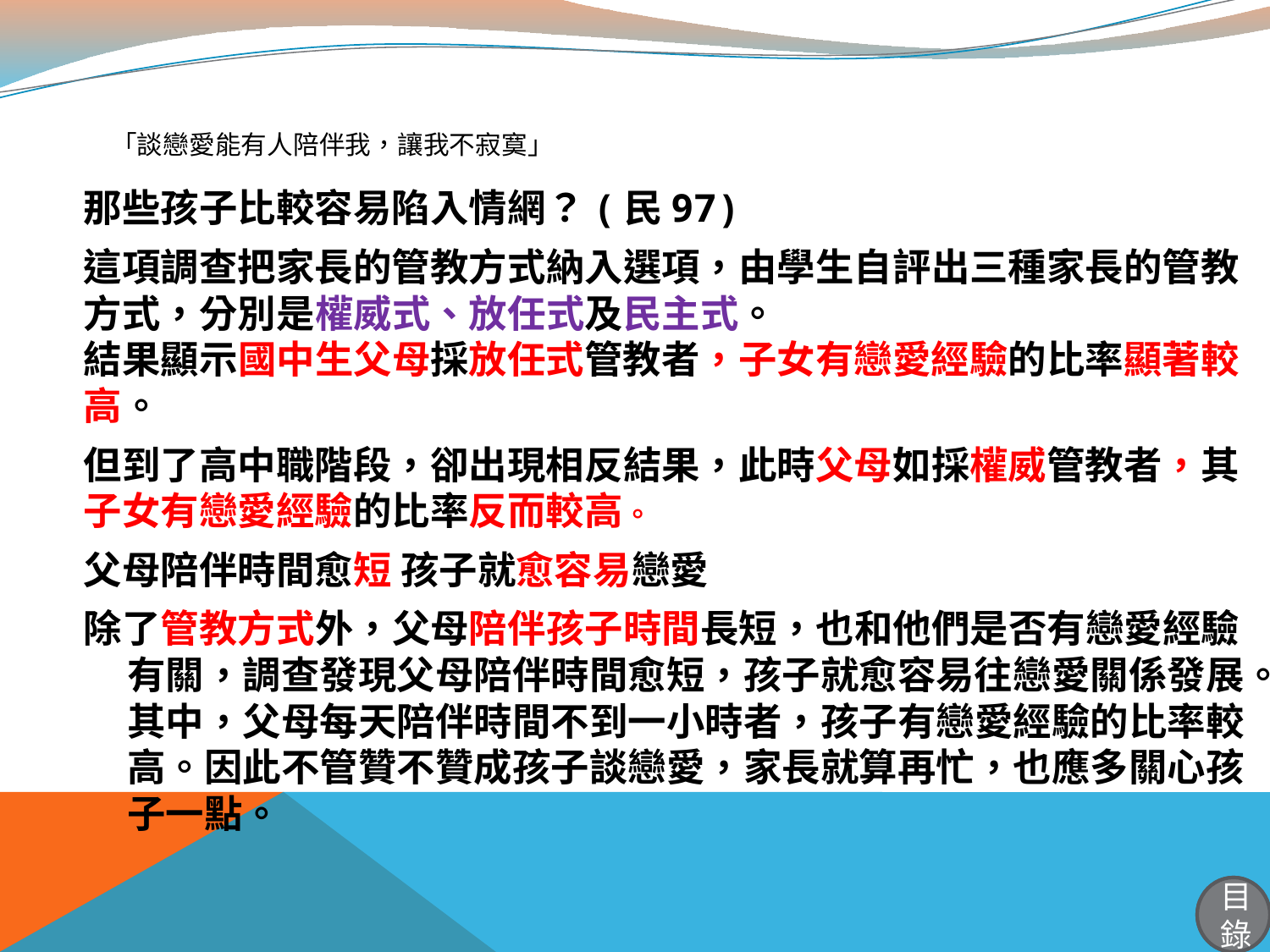

# 「談戀愛能有人陪伴我，讓我不寂寞」
那些孩子比較容易陷入情網？(民97)
這項調查把家長的管教方式納入選項，由學生自評出三種家長的管教方式，分別是權威式、放任式及民主式。
結果顯示國中生父母採放任式管教者，子女有戀愛經驗的比率顯著較高。
但到了高中職階段，卻出現相反結果，此時父母如採權威管教者，其子女有戀愛經驗的比率反而較高。
父母陪伴時間愈短 孩子就愈容易戀愛
除了管教方式外，父母陪伴孩子時間長短，也和他們是否有戀愛經驗有關，調查發現父母陪伴時間愈短，孩子就愈容易往戀愛關係發展。其中，父母每天陪伴時間不到一小時者，孩子有戀愛經驗的比率較高。因此不管贊不贊成孩子談戀愛，家長就算再忙，也應多關心孩子一點。